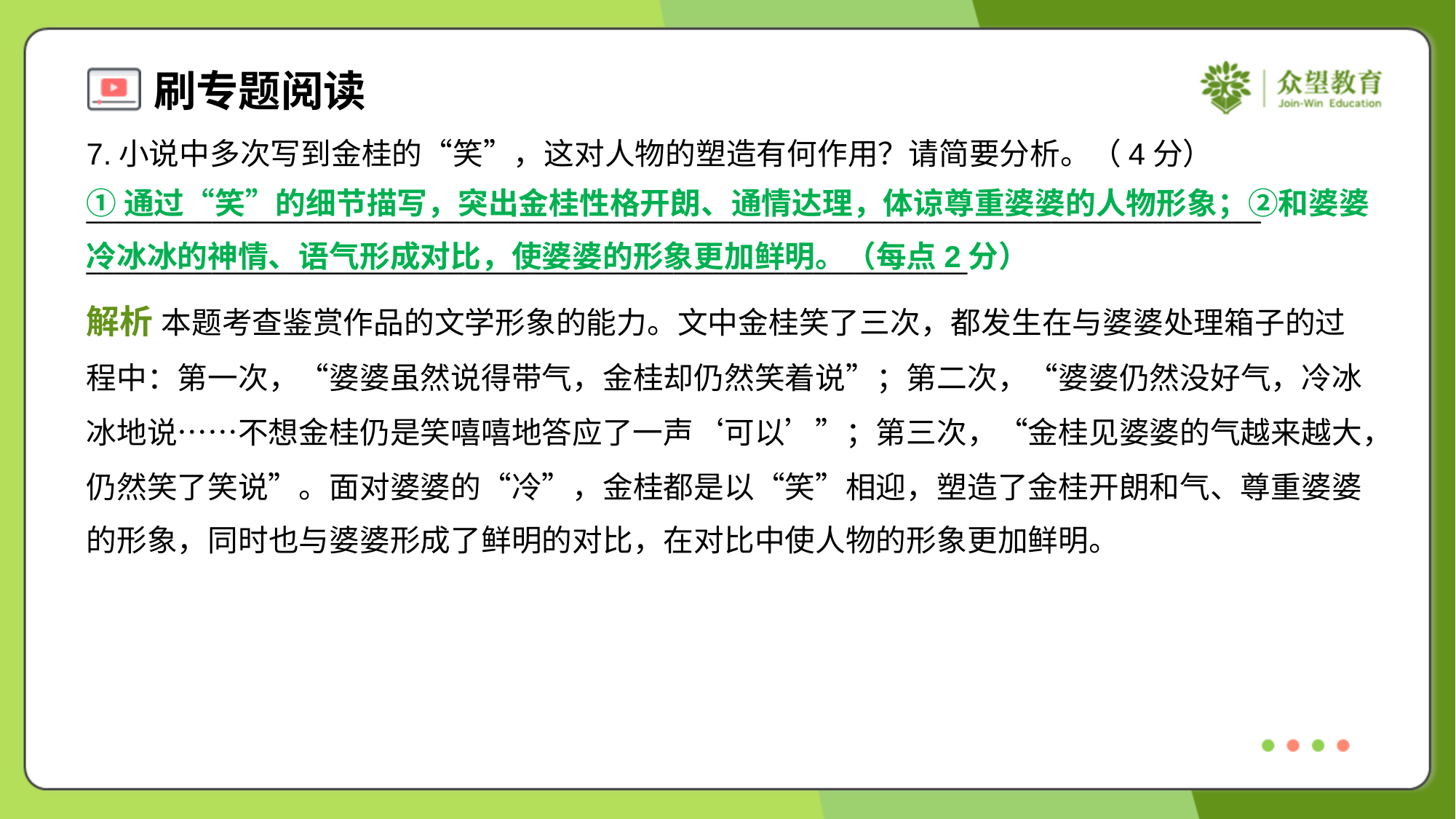

7.小说中多次写到金桂的“笑”，这对人物的塑造有何作用？请简要分析。（4分）
____________________________________________________________________________________
_______________________________________________________________
①通过“笑”的细节描写，突出金桂性格开朗、通情达理，体谅尊重婆婆的人物形象；②和婆婆
冷冰冰的神情、语气形成对比，使婆婆的形象更加鲜明。（每点2分）
解析 本题考查鉴赏作品的文学形象的能力。文中金桂笑了三次，都发生在与婆婆处理箱子的过
程中：第一次，“婆婆虽然说得带气，金桂却仍然笑着说”；第二次，“婆婆仍然没好气，冷冰
冰地说……不想金桂仍是笑嘻嘻地答应了一声‘可以’”；第三次，“金桂见婆婆的气越来越大，
仍然笑了笑说”。面对婆婆的“冷”，金桂都是以“笑”相迎，塑造了金桂开朗和气、尊重婆婆
的形象，同时也与婆婆形成了鲜明的对比，在对比中使人物的形象更加鲜明。